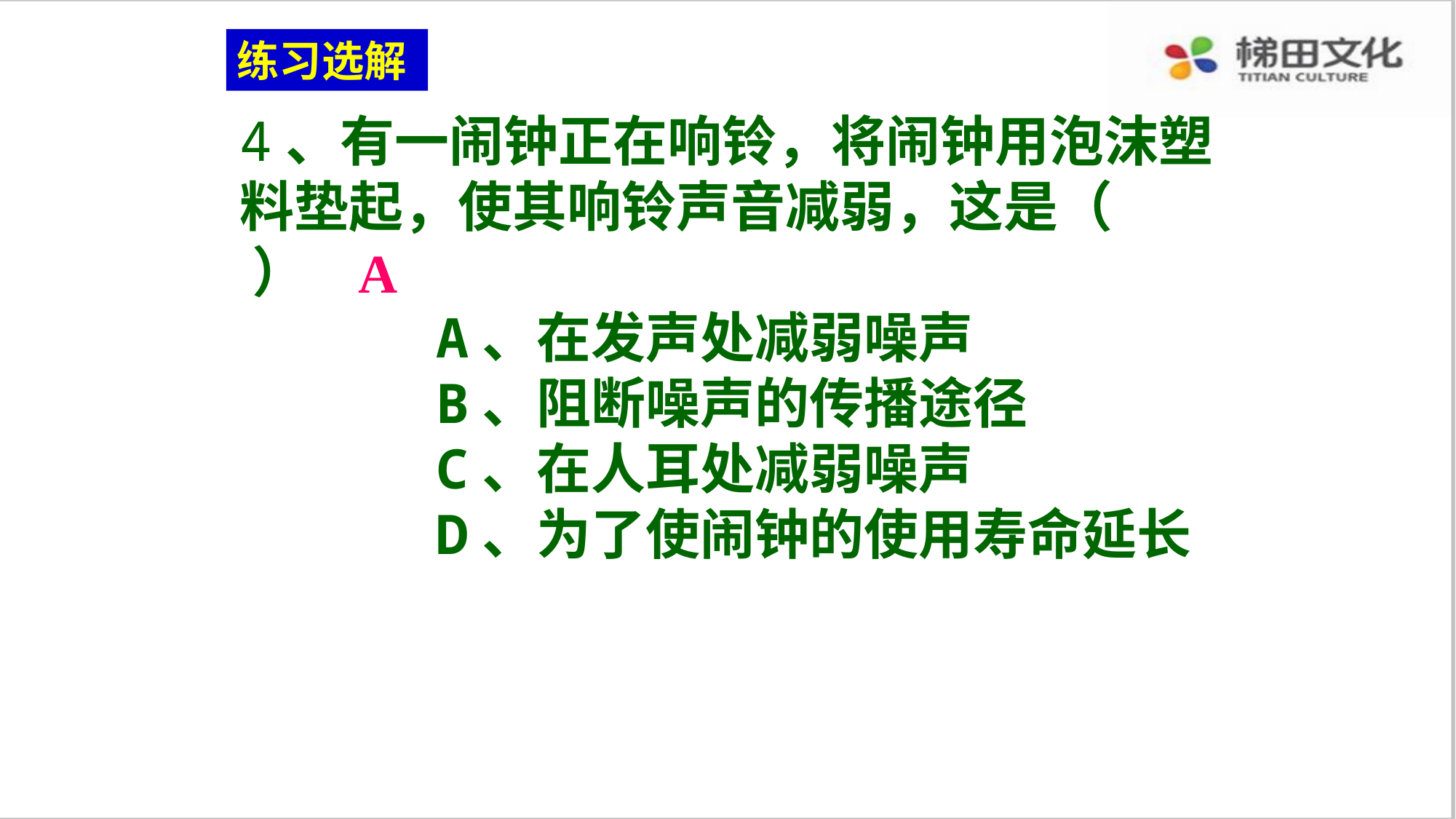

练习选解
4、有一闹钟正在响铃，将闹钟用泡沫塑料垫起，使其响铃声音减弱，这是（      ）
      A、在发声处减弱噪声
      B、阻断噪声的传播途径
      C、在人耳处减弱噪声
      D、为了使闹钟的使用寿命延长
A